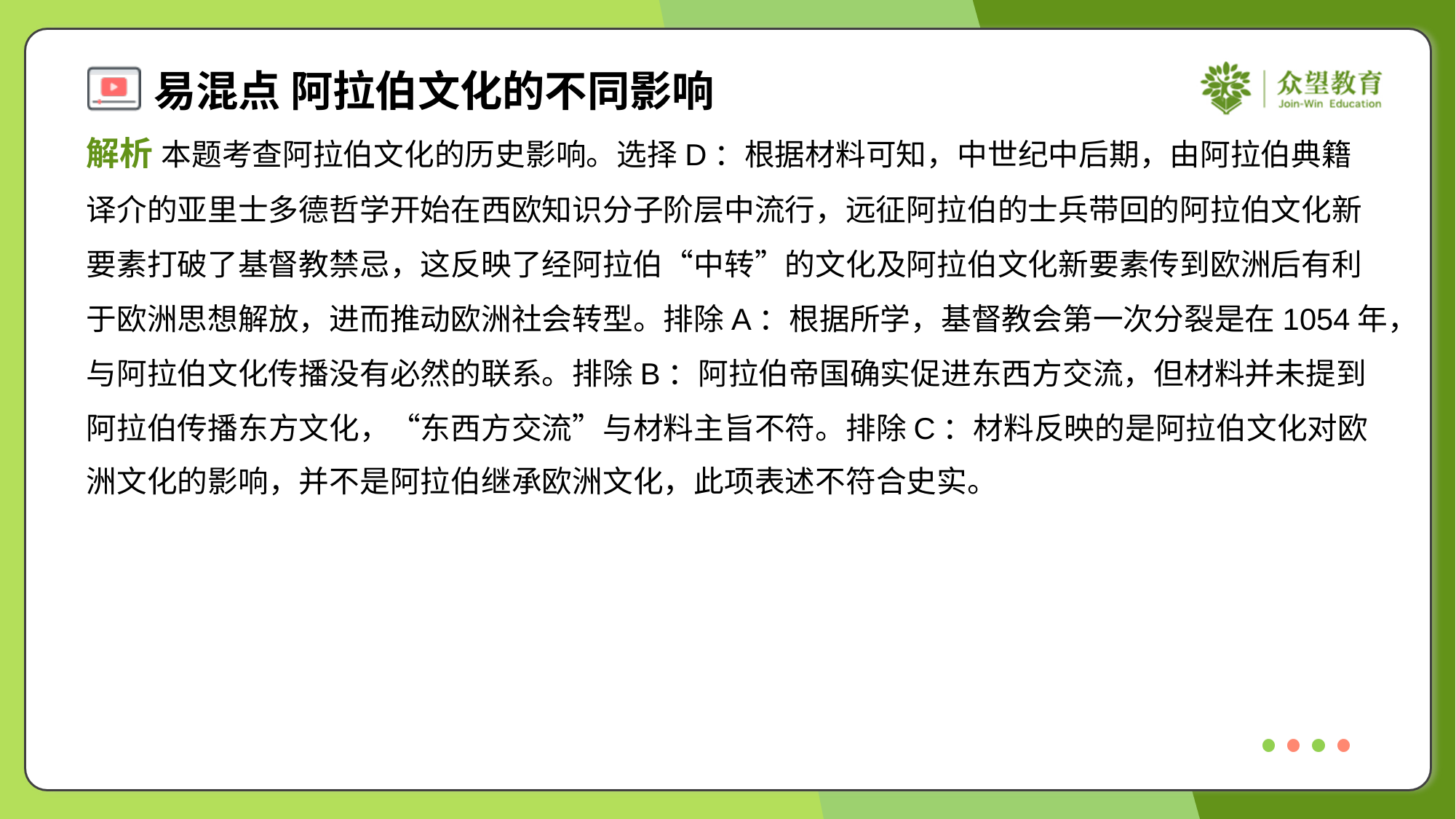

解析 本题考查阿拉伯文化的历史影响。选择D：根据材料可知，中世纪中后期，由阿拉伯典籍
译介的亚里士多德哲学开始在西欧知识分子阶层中流行，远征阿拉伯的士兵带回的阿拉伯文化新
要素打破了基督教禁忌，这反映了经阿拉伯“中转”的文化及阿拉伯文化新要素传到欧洲后有利
于欧洲思想解放，进而推动欧洲社会转型。排除A：根据所学，基督教会第一次分裂是在1054年，
与阿拉伯文化传播没有必然的联系。排除B：阿拉伯帝国确实促进东西方交流，但材料并未提到
阿拉伯传播东方文化，“东西方交流”与材料主旨不符。排除C：材料反映的是阿拉伯文化对欧
洲文化的影响，并不是阿拉伯继承欧洲文化，此项表述不符合史实。